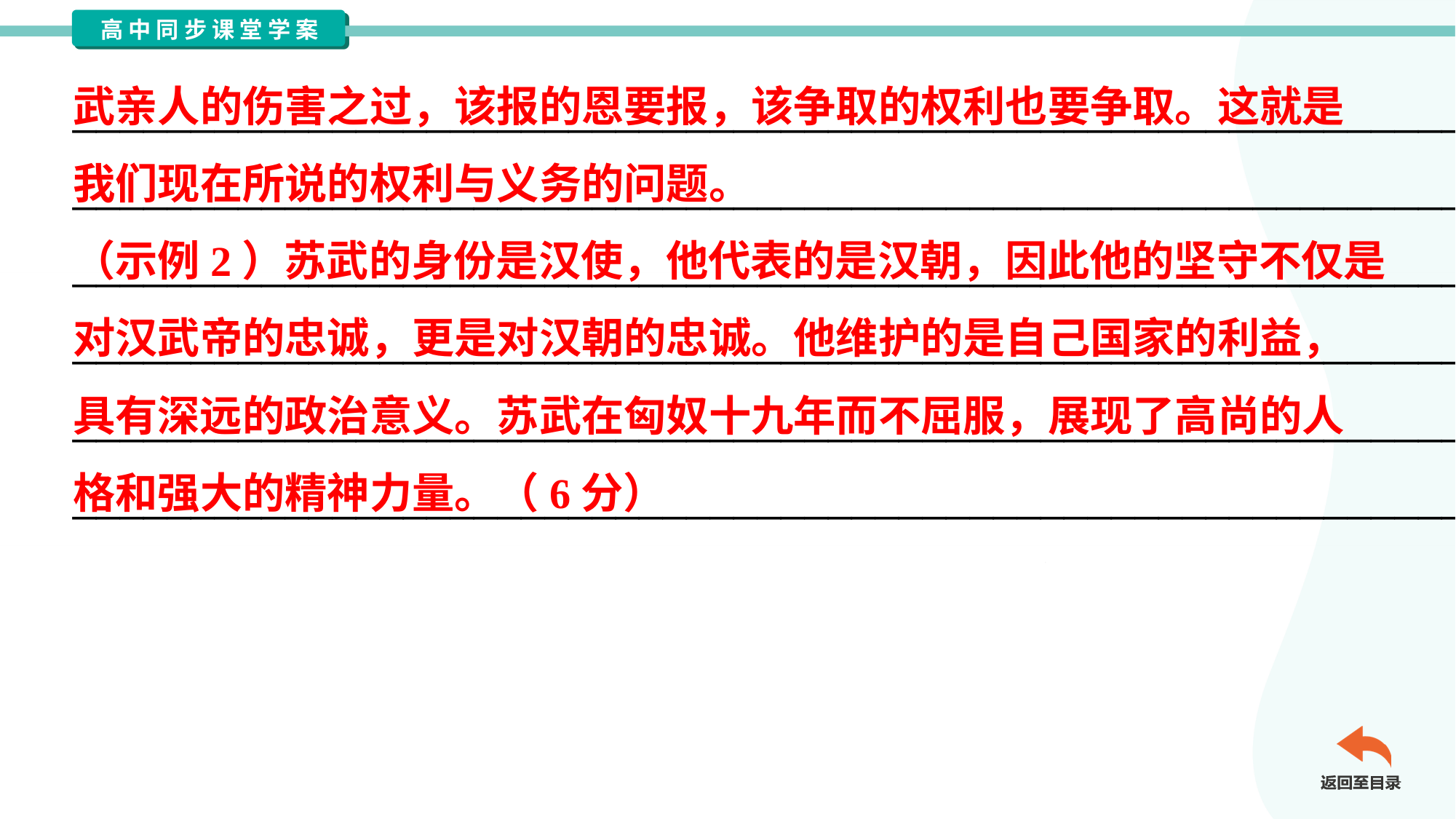

武亲人的伤害之过，该报的恩要报，该争取的权利也要争取。这就是
我们现在所说的权利与义务的问题。
（示例2）苏武的身份是汉使，他代表的是汉朝，因此他的坚守不仅是
对汉武帝的忠诚，更是对汉朝的忠诚。他维护的是自己国家的利益，
具有深远的政治意义。苏武在匈奴十九年而不屈服，展现了高尚的人
格和强大的精神力量。（6分）
_____________________________________________________________
_____________________________________________________________
_____________________________________________________________
_____________________________________________________________
_____________________________________________________________
_____________________________________________________________